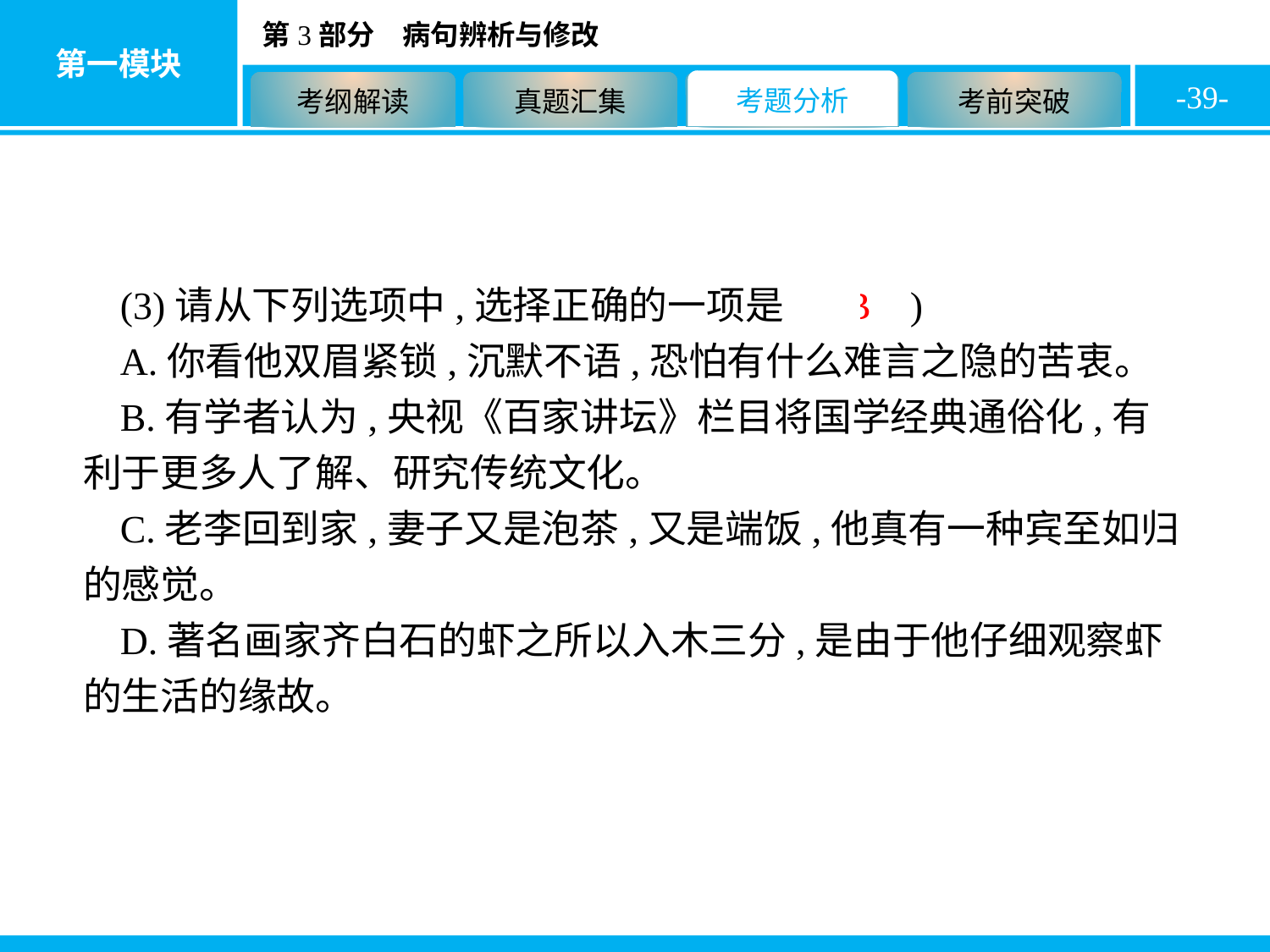

-39-
(3)请从下列选项中,选择正确的一项是(    B    )
A.你看他双眉紧锁,沉默不语,恐怕有什么难言之隐的苦衷。
B.有学者认为,央视《百家讲坛》栏目将国学经典通俗化,有利于更多人了解、研究传统文化。
C.老李回到家,妻子又是泡茶,又是端饭,他真有一种宾至如归的感觉。
D.著名画家齐白石的虾之所以入木三分,是由于他仔细观察虾的生活的缘故。